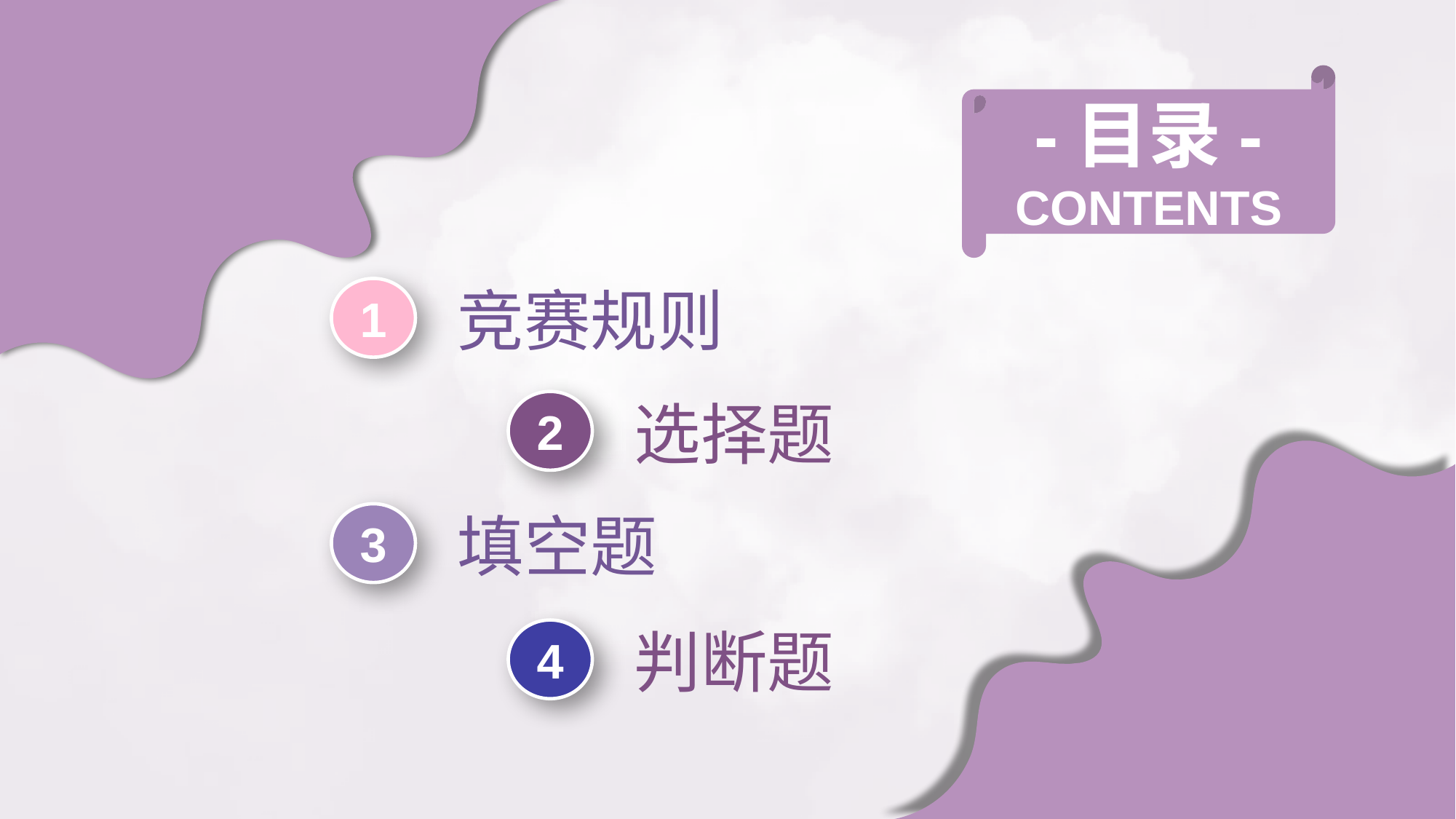

-目录-
CONTENTS
1
竞赛规则

选择题
2
3
填空题
4
判断题